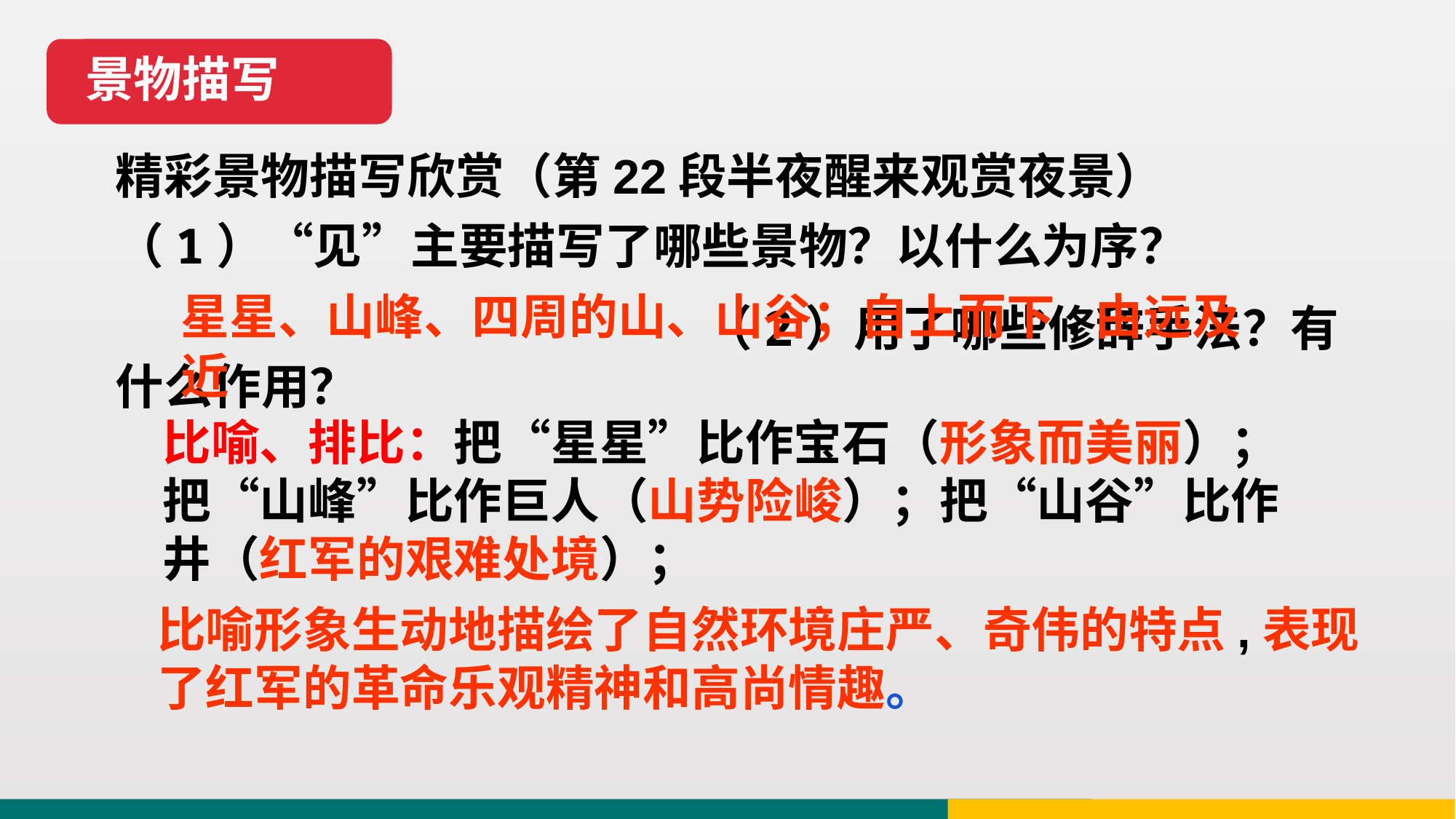

景物描写
精彩景物描写欣赏（第22段半夜醒来观赏夜景）
（1）“见”主要描写了哪些景物？以什么为序？
                                                            （2）用了哪些修辞手法？有什么作用？
星星、山峰、四周的山、山谷；自上而下,由远及近
比喻、排比：把“星星”比作宝石（形象而美丽）； 把“山峰”比作巨人（山势险峻）；把“山谷”比作井（红军的艰难处境）；
比喻形象生动地描绘了自然环境庄严、奇伟的特点,表现了红军的革命乐观精神和高尚情趣。